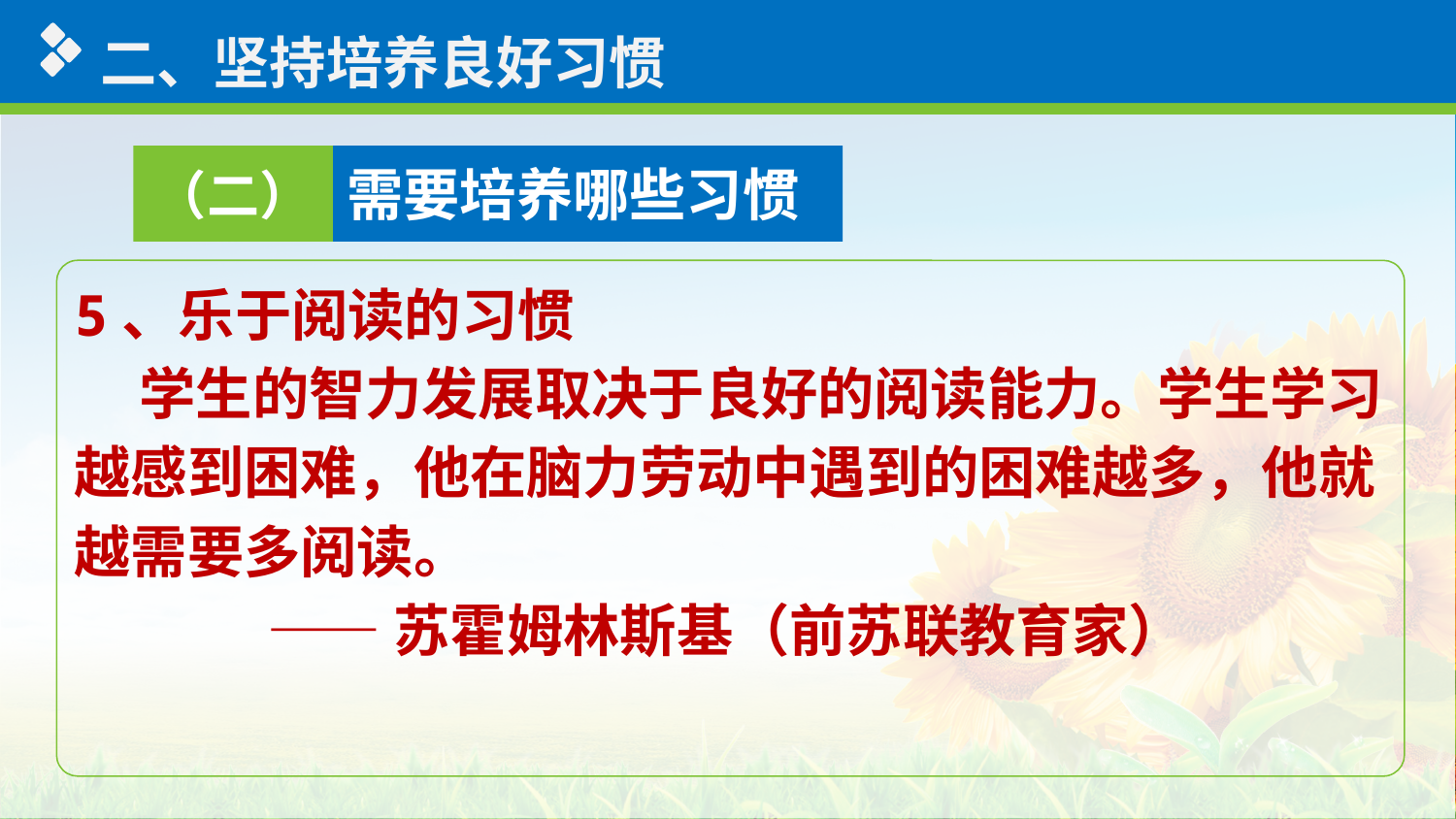

二、坚持培养良好习惯

（二）
需要培养哪些习惯

5、乐于阅读的习惯
    学生的智力发展取决于良好的阅读能力。学生学习越感到困难，他在脑力劳动中遇到的困难越多，他就越需要多阅读。
               ——苏霍姆林斯基（前苏联教育家）